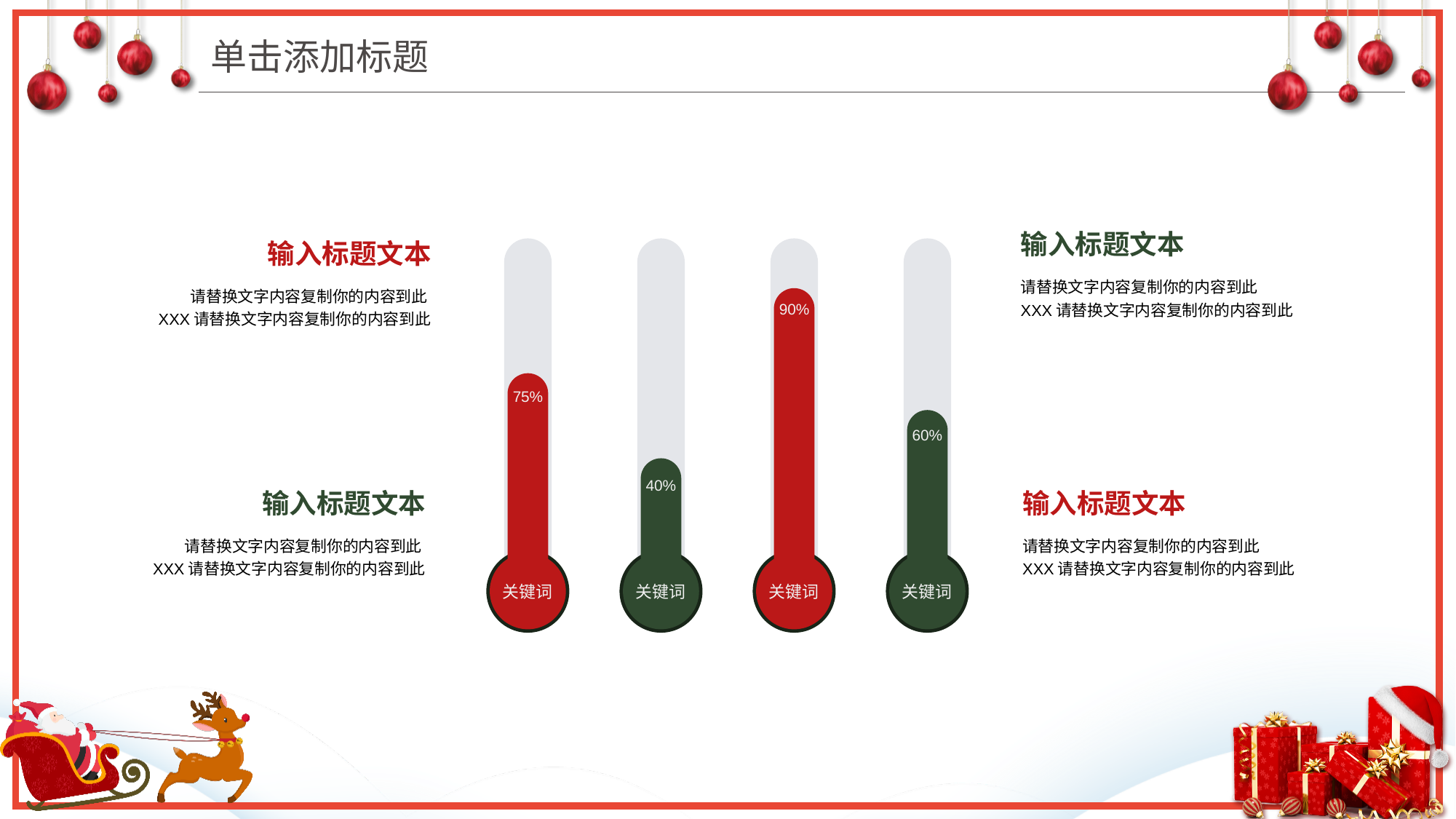

单击添加标题
输入标题文本
请替换文字内容复制你的内容到此
XXX请替换文字内容复制你的内容到此
输入标题文本
请替换文字内容复制你的内容到此
XXX请替换文字内容复制你的内容到此
输入标题文本
请替换文字内容复制你的内容到此
XXX请替换文字内容复制你的内容到此
输入标题文本
请替换文字内容复制你的内容到此
XXX请替换文字内容复制你的内容到此

90%

75%

60%

40%

关键词

关键词

关键词

关键词